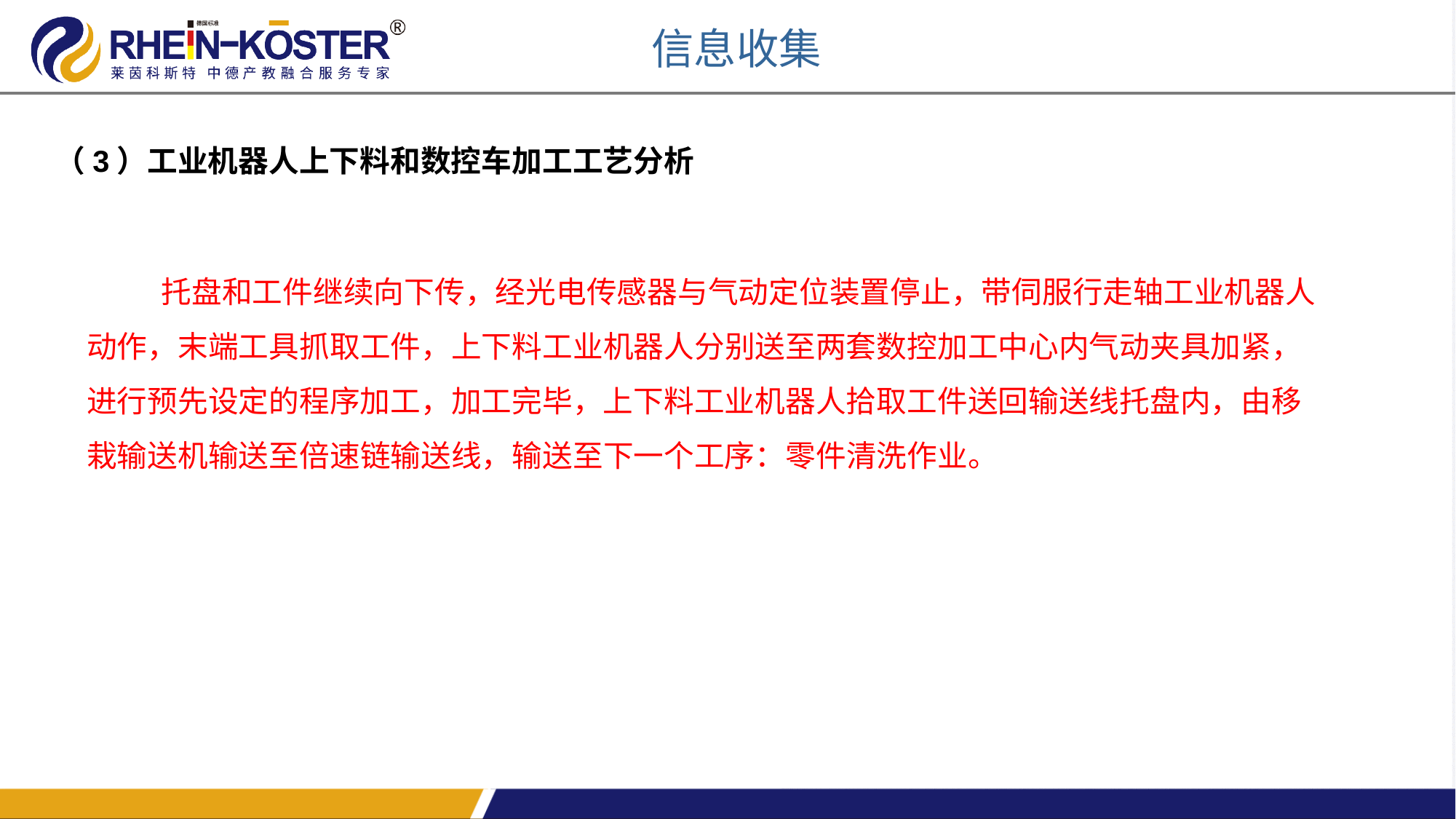

信息收集
（3）工业机器人上下料和数控车加工工艺分析
          托盘和工件继续向下传，经光电传感器与气动定位装置停止，带伺服行走轴工业机器人动作，末端工具抓取工件，上下料工业机器人分别送至两套数控加工中心内气动夹具加紧，进行预先设定的程序加工，加工完毕，上下料工业机器人拾取工件送回输送线托盘内，由移栽输送机输送至倍速链输送线，输送至下一个工序：零件清洗作业。